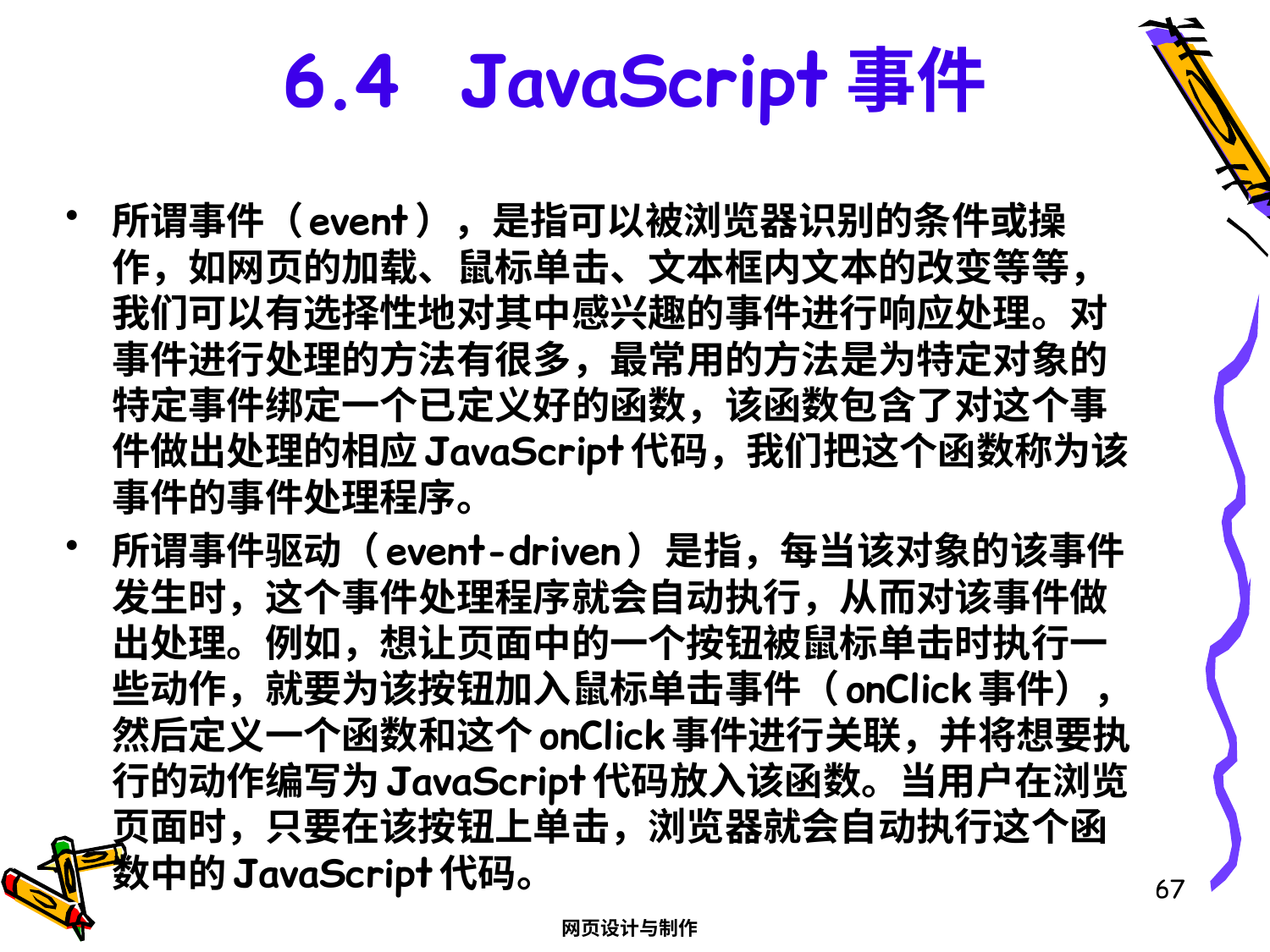

# 6.4  JavaScript事件
所谓事件（event），是指可以被浏览器识别的条件或操作，如网页的加载、鼠标单击、文本框内文本的改变等等，我们可以有选择性地对其中感兴趣的事件进行响应处理。对事件进行处理的方法有很多，最常用的方法是为特定对象的特定事件绑定一个已定义好的函数，该函数包含了对这个事件做出处理的相应JavaScript代码，我们把这个函数称为该事件的事件处理程序。
所谓事件驱动（event-driven）是指，每当该对象的该事件发生时，这个事件处理程序就会自动执行，从而对该事件做出处理。例如，想让页面中的一个按钮被鼠标单击时执行一些动作，就要为该按钮加入鼠标单击事件（onClick事件），然后定义一个函数和这个onClick事件进行关联，并将想要执行的动作编写为JavaScript代码放入该函数。当用户在浏览页面时，只要在该按钮上单击，浏览器就会自动执行这个函数中的JavaScript代码。
67
网页设计与制作